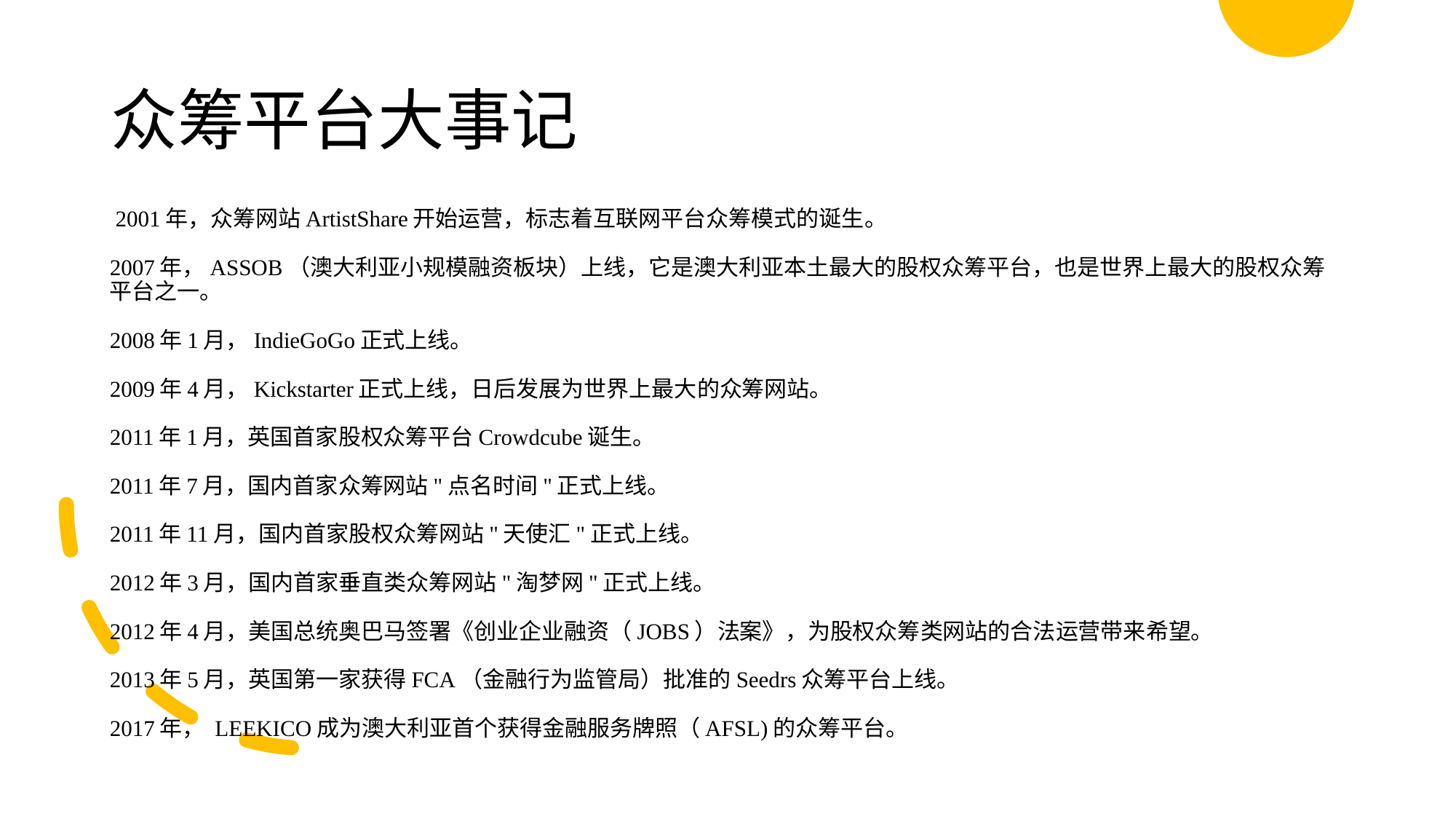

# 众筹平台大事记
 2001年，众筹网站ArtistShare开始运营，标志着互联网平台众筹模式的诞生。

2007年，ASSOB（澳大利亚小规模融资板块）上线，它是澳大利亚本土最大的股权众筹平台，也是世界上最大的股权众筹平台之一。

2008年1月，IndieGoGo正式上线。

2009年4月，Kickstarter正式上线，日后发展为世界上最大的众筹网站。

2011年1月，英国首家股权众筹平台Crowdcube诞生。

2011年7月，国内首家众筹网站"点名时间"正式上线。

2011年11月，国内首家股权众筹网站"天使汇"正式上线。

2012年3月，国内首家垂直类众筹网站"淘梦网"正式上线。

2012年4月，美国总统奥巴马签署《创业企业融资（JOBS）法案》，为股权众筹类网站的合法运营带来希望。

2013年5月，英国第一家获得FCA（金融行为监管局）批准的Seedrs众筹平台上线。

2017年， LEEKICO成为澳大利亚首个获得金融服务牌照（AFSL)的众筹平台。